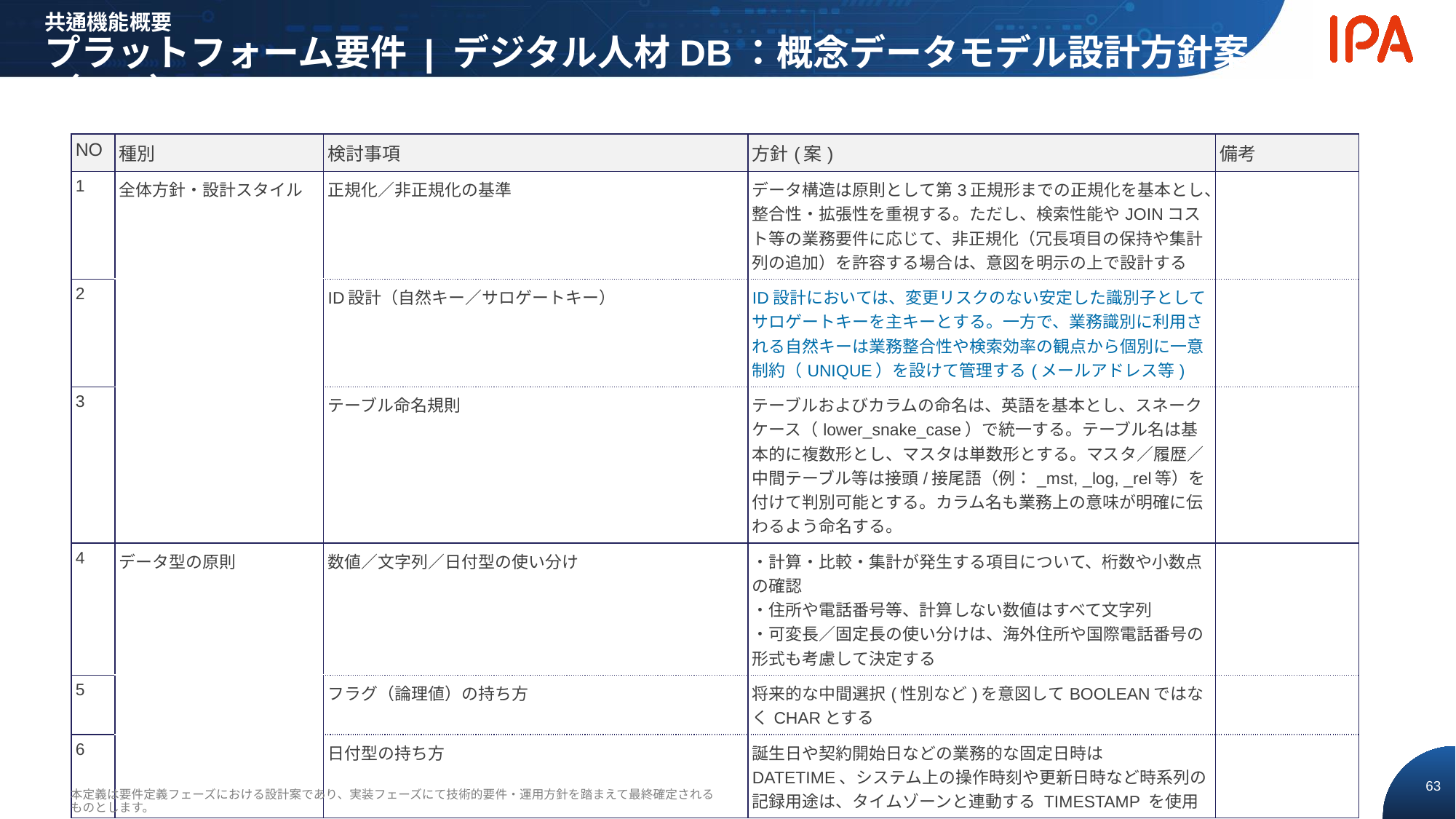

共通機能概要
プラットフォーム要件 | デジタル人材DB：概念データモデル設計方針案（1/3）
| NO | 種別 | 検討事項 | 方針(案) | 備考 |
| --- | --- | --- | --- | --- |
| 1 | 全体方針・設計スタイル | 正規化／非正規化の基準 | データ構造は原則として第3正規形までの正規化を基本とし、整合性・拡張性を重視する。ただし、検索性能やJOINコスト等の業務要件に応じて、非正規化（冗長項目の保持や集計列の追加）を許容する場合は、意図を明示の上で設計する |  |
| 2 |  | ID設計（自然キー／サロゲートキー） | ID設計においては、変更リスクのない安定した識別子としてサロゲートキーを主キーとする。一方で、業務識別に利用される自然キーは業務整合性や検索効率の観点から個別に一意制約（UNIQUE）を設けて管理する(メールアドレス等) |  |
| 3 |  | テーブル命名規則 | テーブルおよびカラムの命名は、英語を基本とし、スネークケース（lower\_snake\_case）で統一する。テーブル名は基本的に複数形とし、マスタは単数形とする。マスタ／履歴／中間テーブル等は接頭/接尾語（例：\_mst, \_log, \_rel等）を付けて判別可能とする。カラム名も業務上の意味が明確に伝わるよう命名する。 |  |
| 4 | データ型の原則 | 数値／文字列／日付型の使い分け | ・計算・比較・集計が発生する項目について、桁数や小数点の確認 ・住所や電話番号等、計算しない数値はすべて文字列 ・可変長／固定長の使い分けは、海外住所や国際電話番号の形式も考慮して決定する |  |
| 5 |  | フラグ（論理値）の持ち方 | 将来的な中間選択(性別など)を意図してBOOLEANではなくCHARとする |  |
| 6 |  | 日付型の持ち方 | 誕生日や契約開始日などの業務的な固定日時は DATETIME、システム上の操作時刻や更新日時など時系列の記録用途は、タイムゾーンと連動する TIMESTAMP を使用 |  |
本定義は要件定義フェーズにおける設計案であり、実装フェーズにて技術的要件・運用方針を踏まえて最終確定されるものとします。